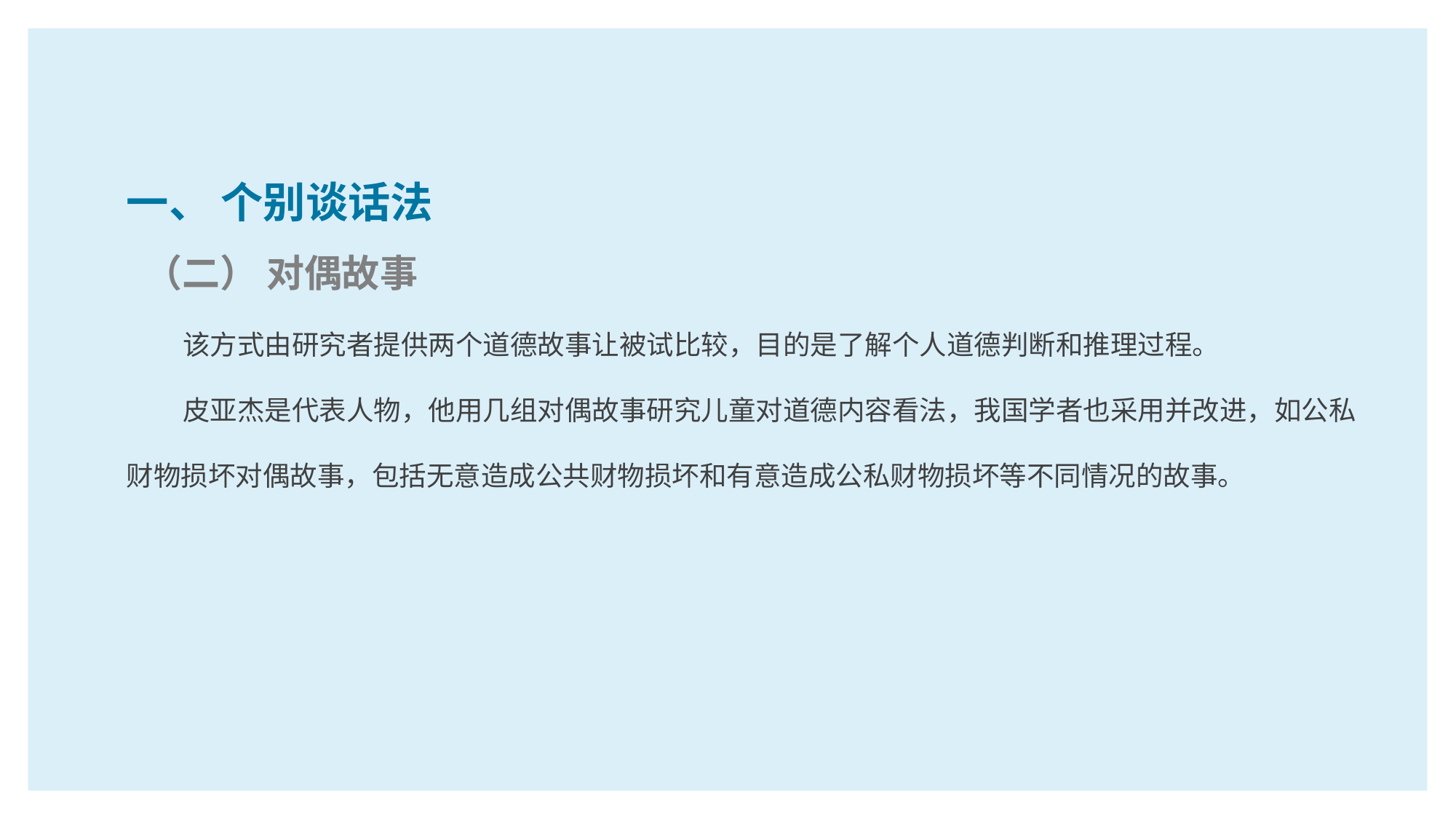

一、 个别谈话法
 （二） 对偶故事
        该方式由研究者提供两个道德故事让被试比较，目的是了解个人道德判断和推理过程。
        皮亚杰是代表人物，他用几组对偶故事研究儿童对道德内容看法，我国学者也采用并改进，如公私财物损坏对偶故事，包括无意造成公共财物损坏和有意造成公私财物损坏等不同情况的故事。